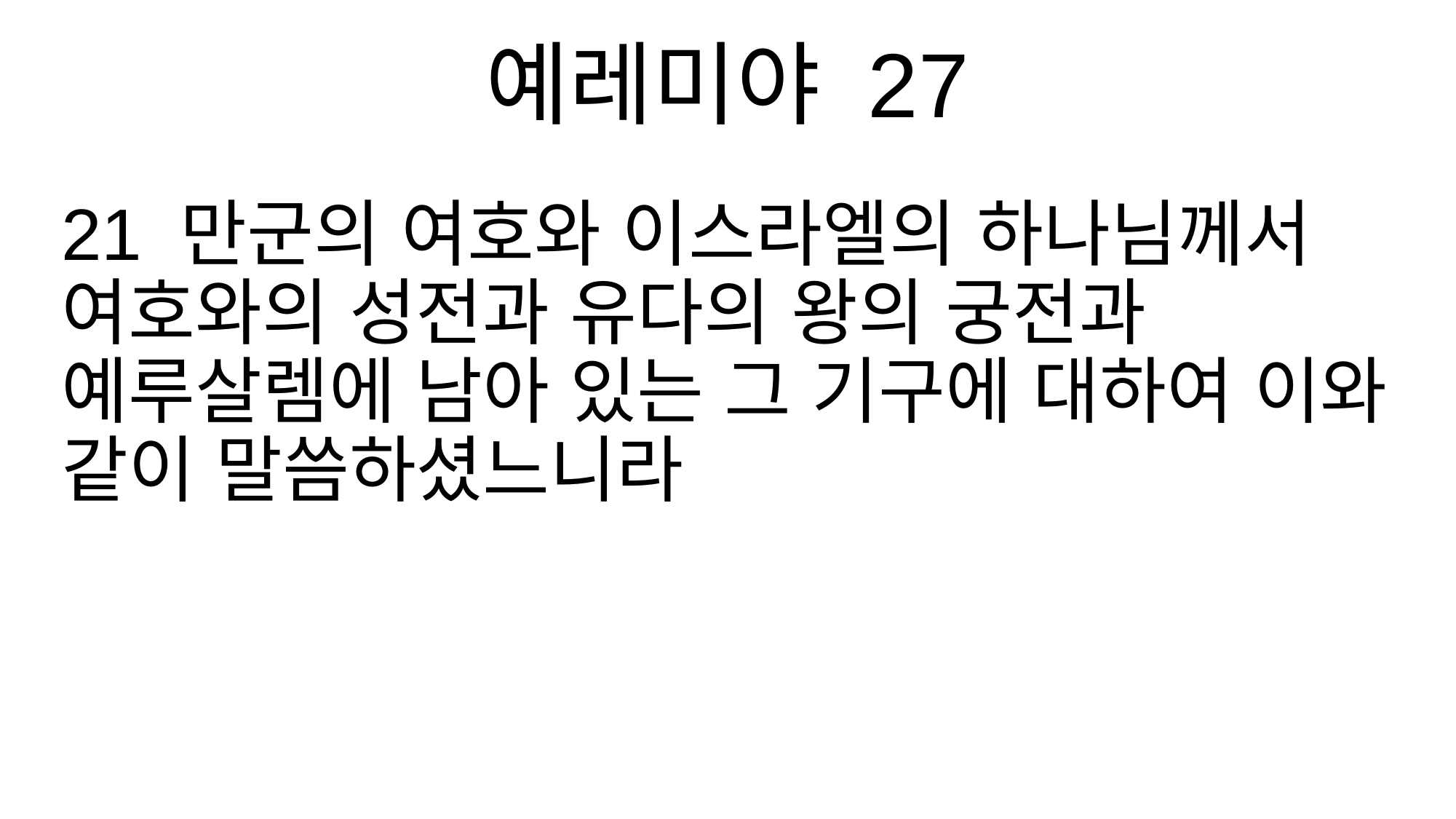

예레미야 27
21 만군의 여호와 이스라엘의 하나님께서 여호와의 성전과 유다의 왕의 궁전과 예루살렘에 남아 있는 그 기구에 대하여 이와 같이 말씀하셨느니라